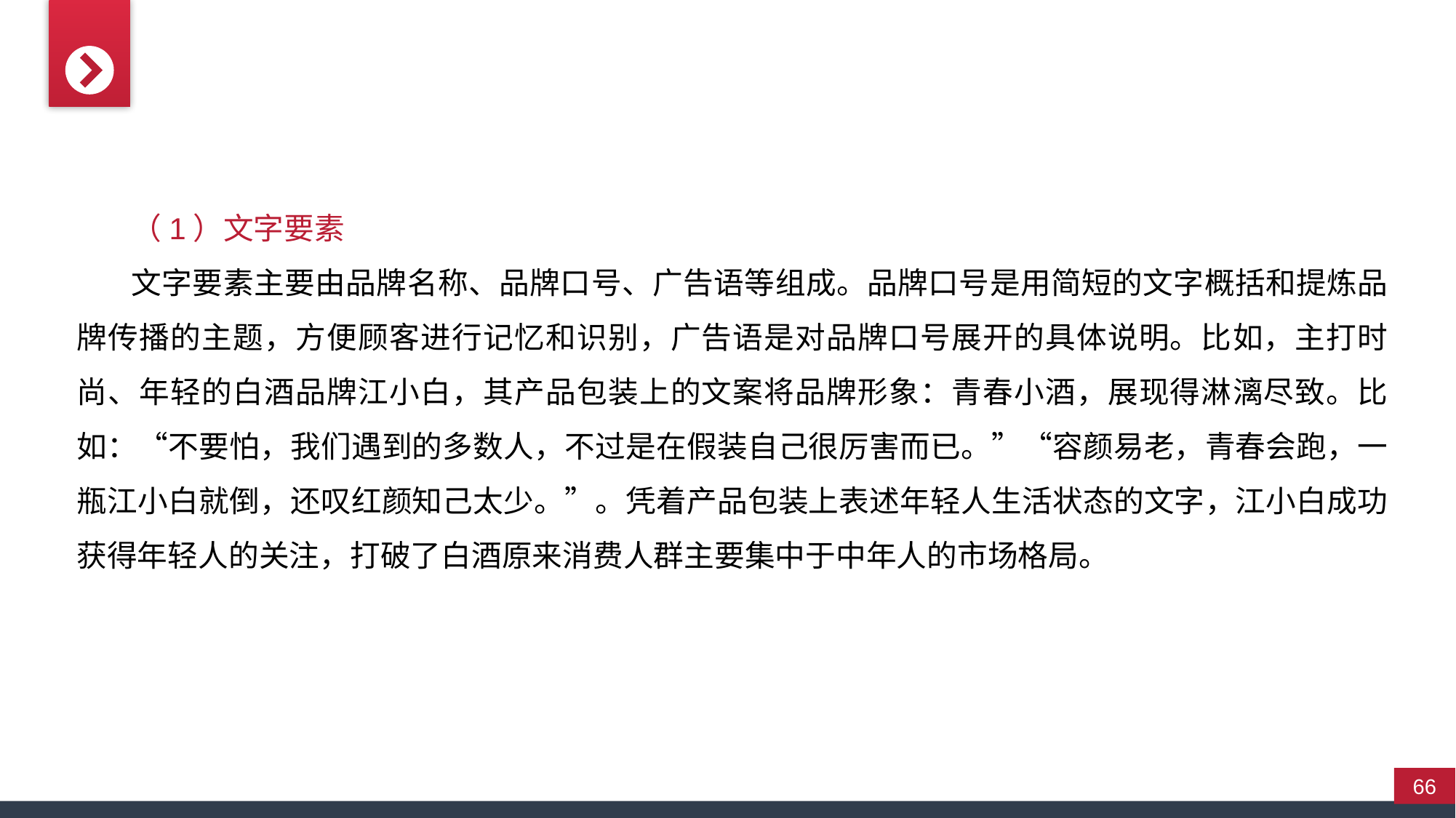

（1）文字要素
文字要素主要由品牌名称、品牌口号、广告语等组成。品牌口号是用简短的文字概括和提炼品牌传播的主题，方便顾客进行记忆和识别，广告语是对品牌口号展开的具体说明。比如，主打时尚、年轻的白酒品牌江小白，其产品包装上的文案将品牌形象：青春小酒，展现得淋漓尽致。比如：“不要怕，我们遇到的多数人，不过是在假装自己很厉害而已。”“容颜易老，青春会跑，一瓶江小白就倒，还叹红颜知己太少。”。凭着产品包装上表述年轻人生活状态的文字，江小白成功获得年轻人的关注，打破了白酒原来消费人群主要集中于中年人的市场格局。